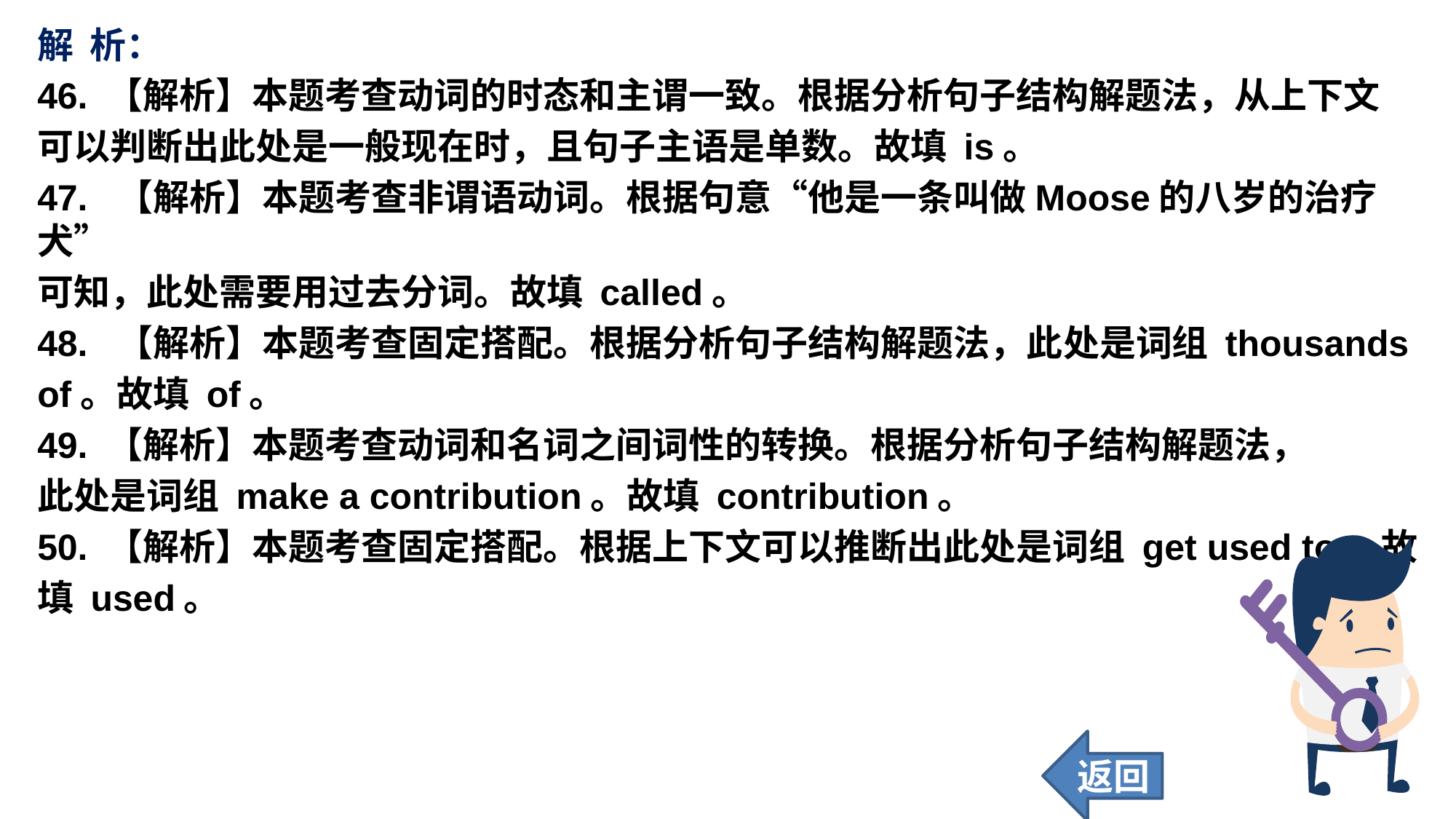

解  析：
46. 【解析】本题考查动词的时态和主谓一致。根据分析句子结构解题法，从上下文
可以判断出此处是一般现在时，且句子主语是单数。故填 is。
47.  【解析】本题考查非谓语动词。根据句意“他是一条叫做Moose的八岁的治疗犬”
可知，此处需要用过去分词。故填 called。
48.  【解析】本题考查固定搭配。根据分析句子结构解题法，此处是词组 thousands
of。故填 of。
49. 【解析】本题考查动词和名词之间词性的转换。根据分析句子结构解题法，
此处是词组 make a contribution。故填 contribution。
50. 【解析】本题考查固定搭配。根据上下文可以推断出此处是词组 get used to。故
填 used。

返回
50